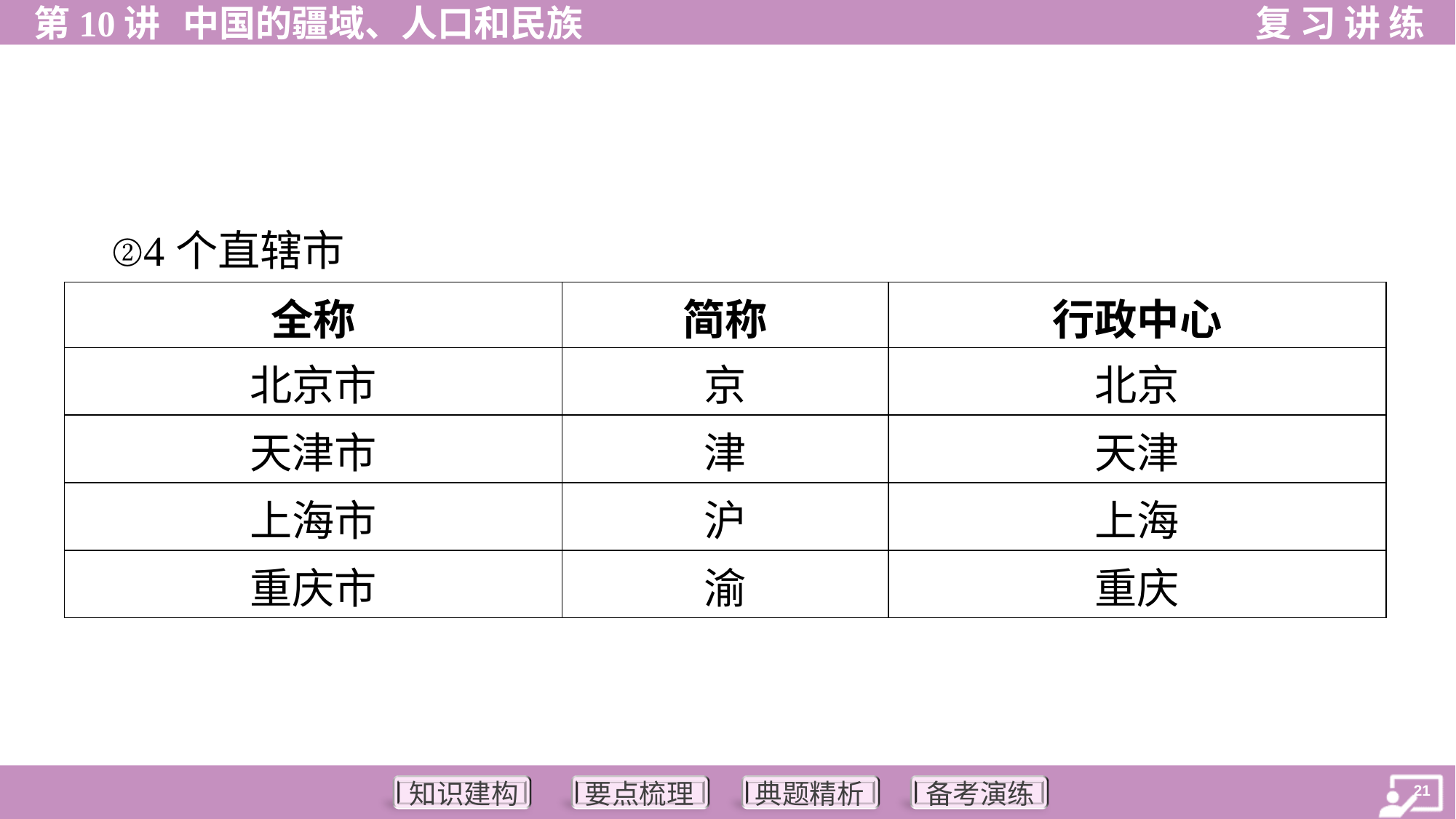

②4个直辖市
| 全称 | 简称 | 行政中心 |
| --- | --- | --- |
| 北京市 | 京 | 北京 |
| 天津市 | 津 | 天津 |
| 上海市 | 沪 | 上海 |
| 重庆市 | 渝 | 重庆 |